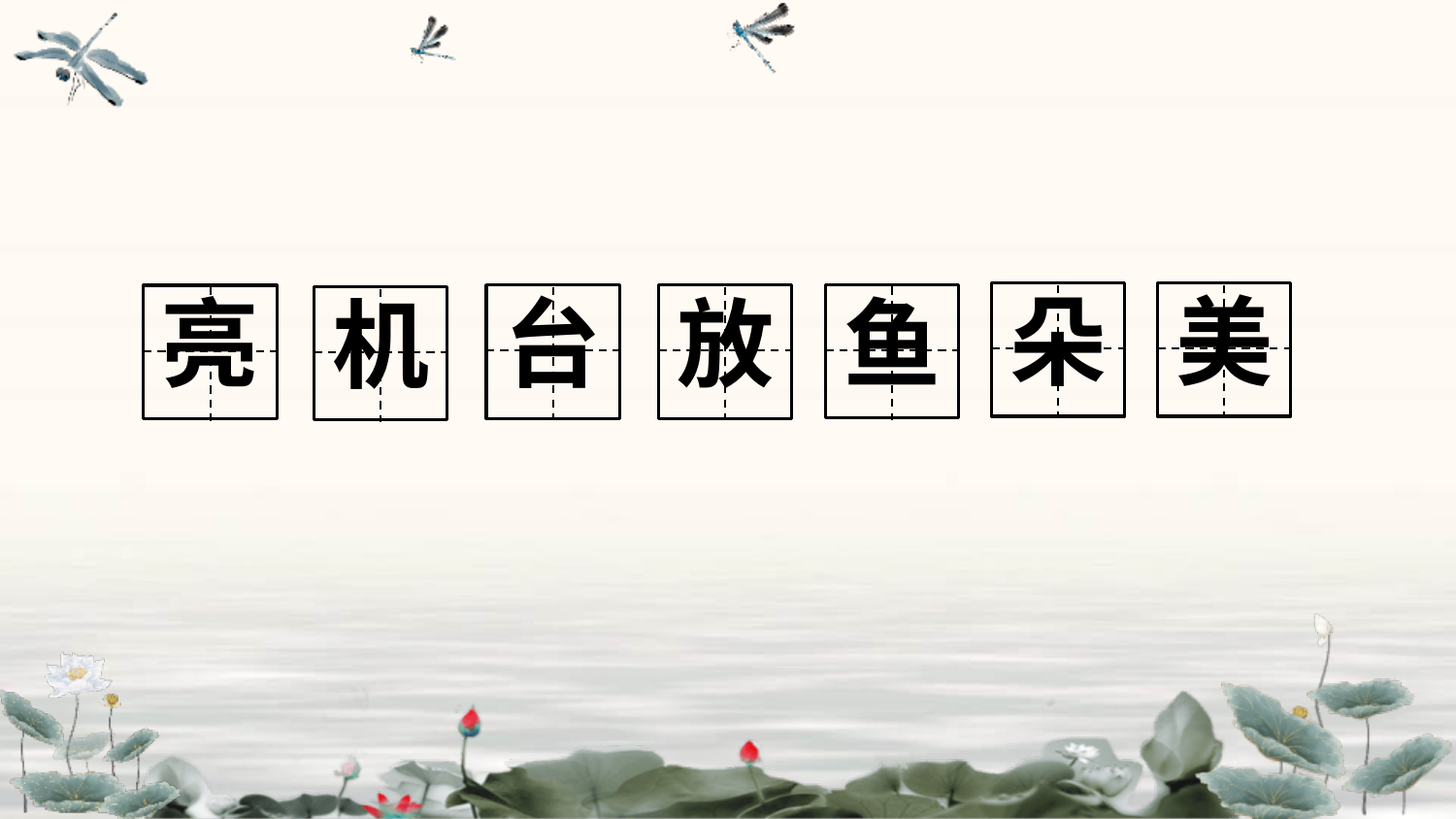

朵
美
鱼
台
放
亮
机